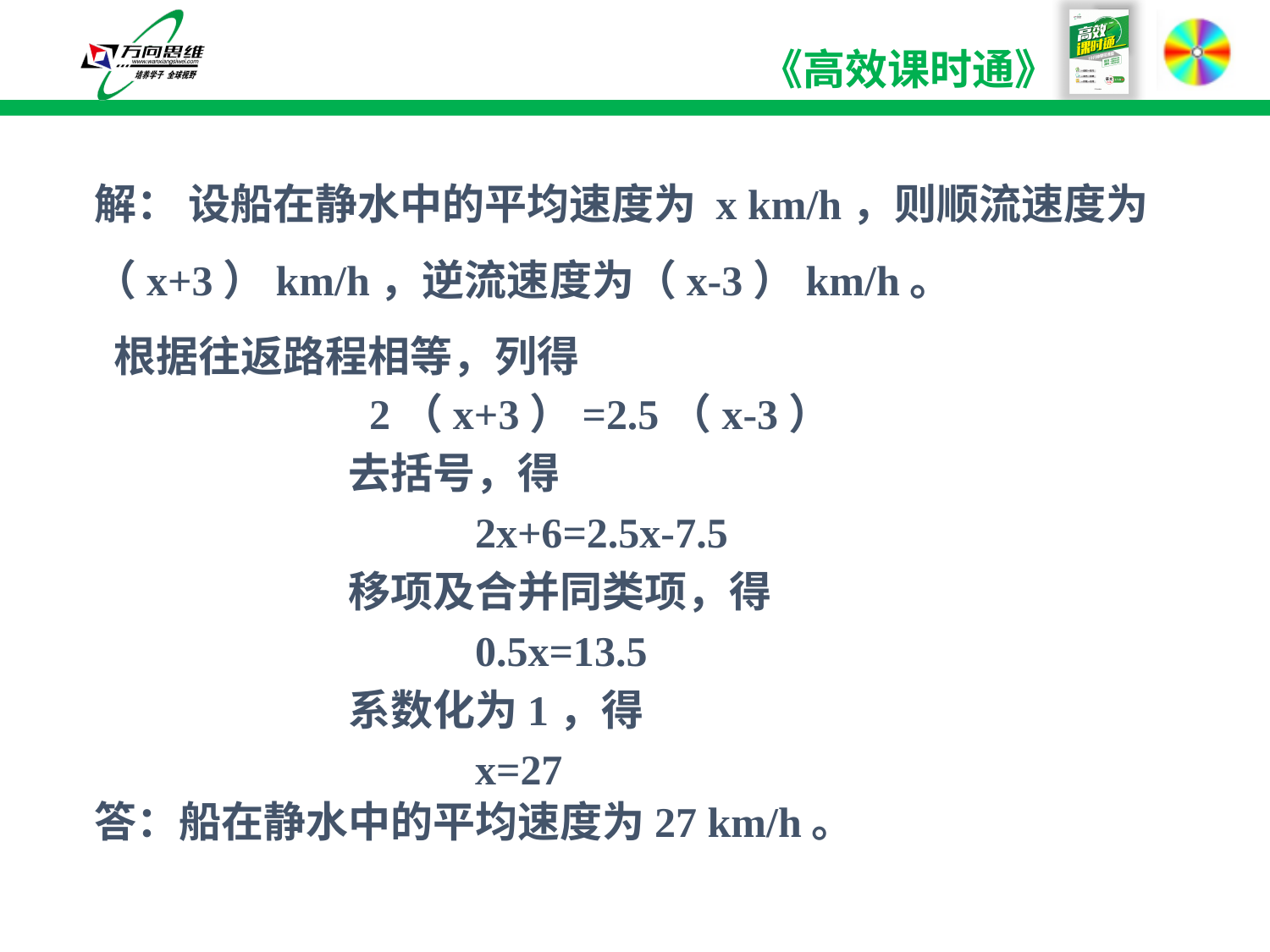

解： 设船在静水中的平均速度为 x km/h，则顺流速度为（x+3）km/h，逆流速度为（x-3）km/h。
 根据往返路程相等，列得
                    2（x+3）=2.5（x-3）
 		去括号，得
			2x+6=2.5x-7.5
		移项及合并同类项，得
			0.5x=13.5
		系数化为1，得
			x=27
答：船在静水中的平均速度为27 km/h。